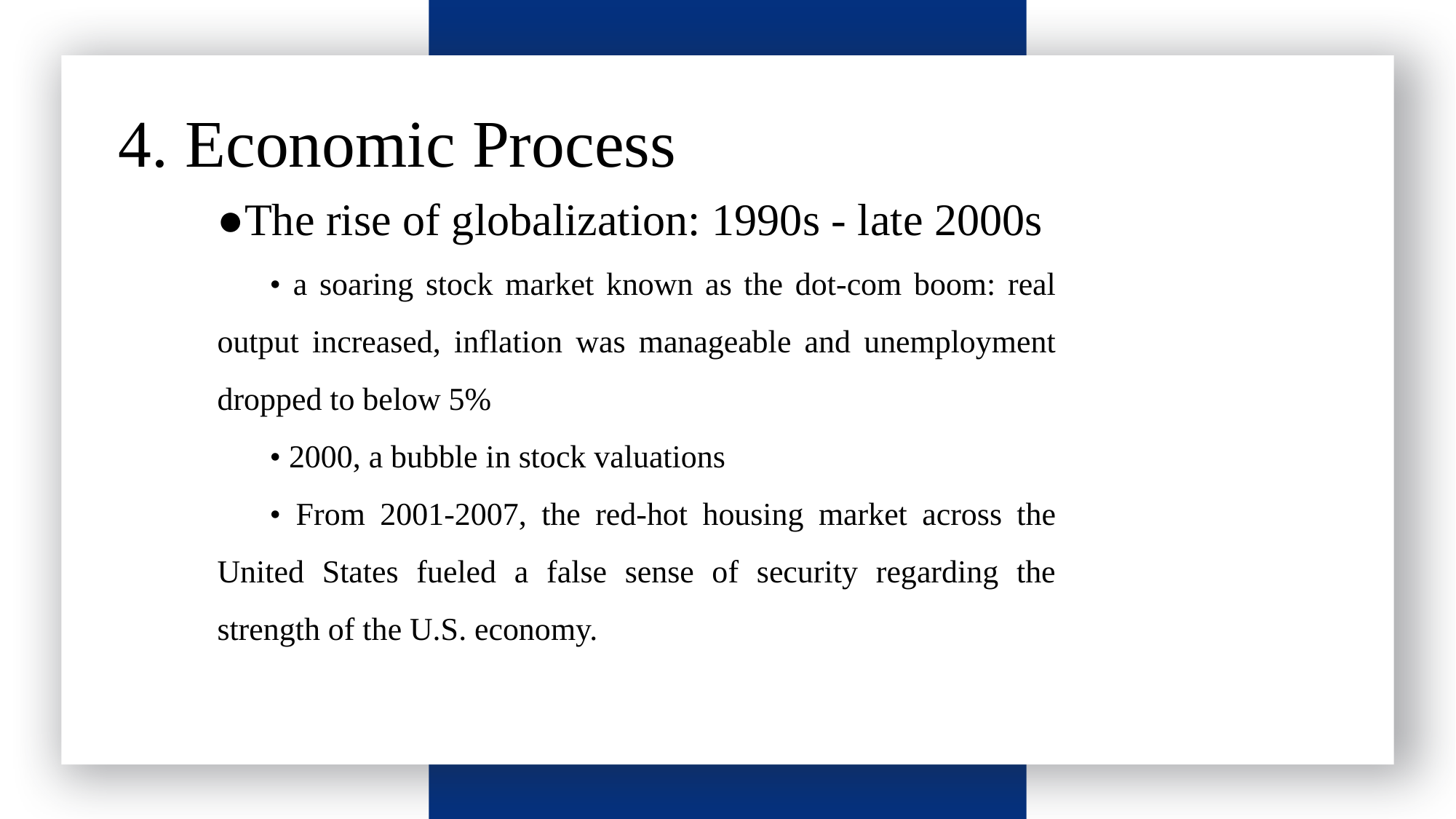

请输入标题
4. Economic Process
●The rise of globalization: 1990s - late 2000s
• a soaring stock market known as the dot-com boom: real output increased, inflation was manageable and unemployment dropped to below 5%
• 2000, a bubble in stock valuations
• From 2001-2007, the red-hot housing market across the United States fueled a false sense of security regarding the strength of the U.S. economy.